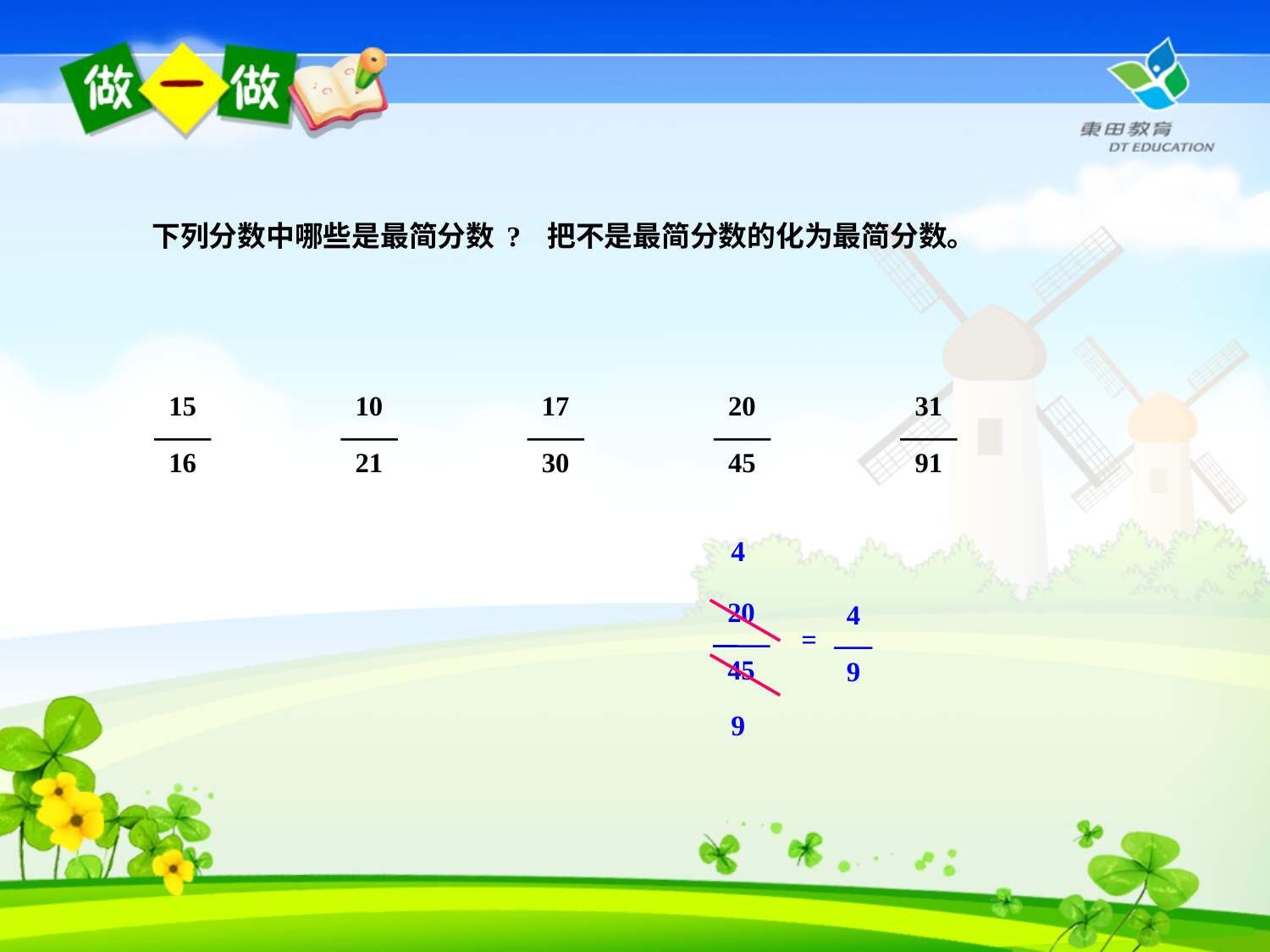

下列分数中哪些是最简分数?  把不是最简分数的化为最简分数。
15
16

10
21

17
30

20
45

31
91

4
20
45

4
9

=

9